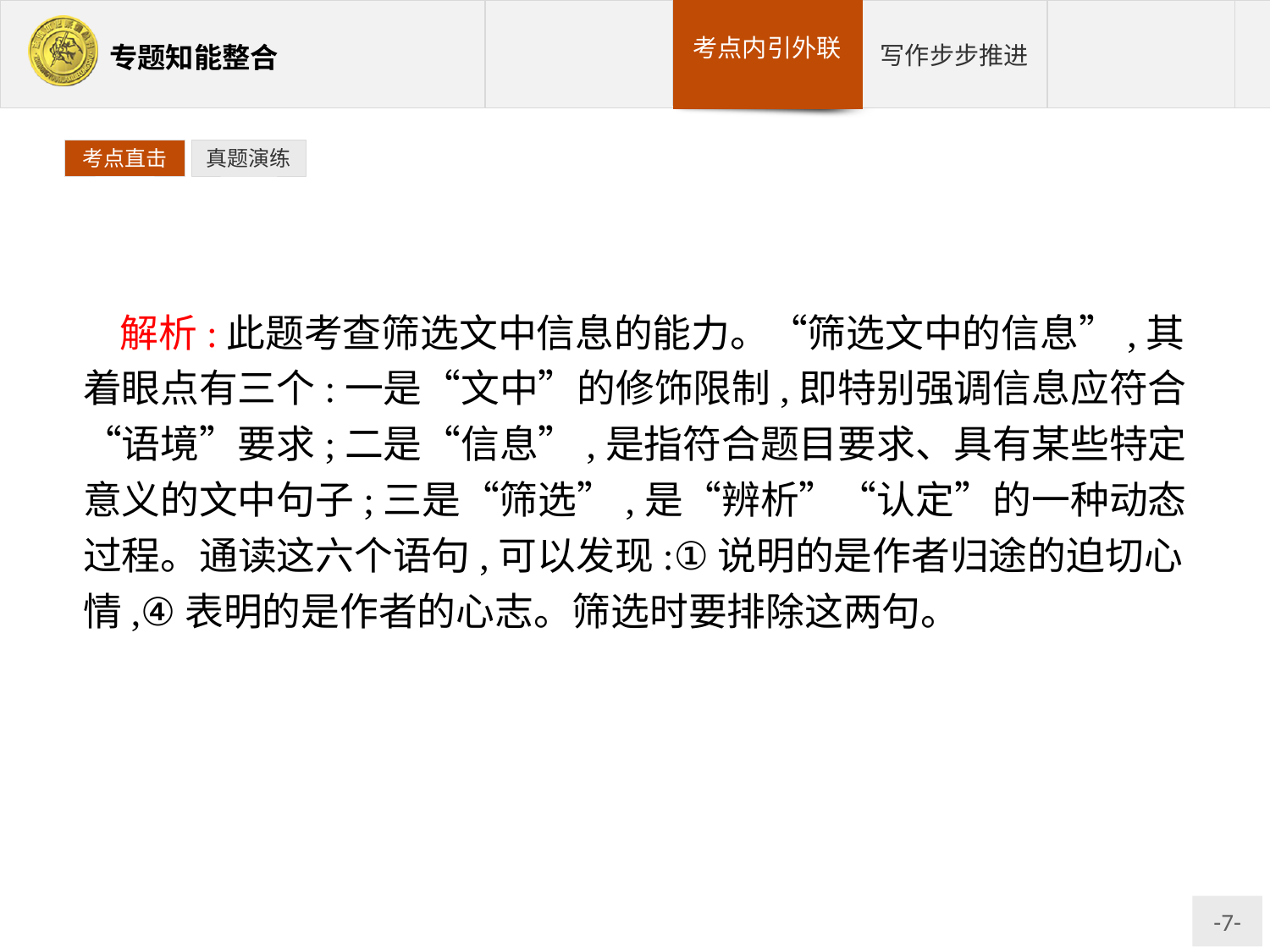

考点直击
真题演练
解析:此题考查筛选文中信息的能力。“筛选文中的信息”,其着眼点有三个:一是“文中”的修饰限制,即特别强调信息应符合“语境”要求;二是“信息”,是指符合题目要求、具有某些特定意义的文中句子;三是“筛选”,是“辨析”“认定”的一种动态过程。通读这六个语句,可以发现:①说明的是作者归途的迫切心情,④表明的是作者的心志。筛选时要排除这两句。
答案:B